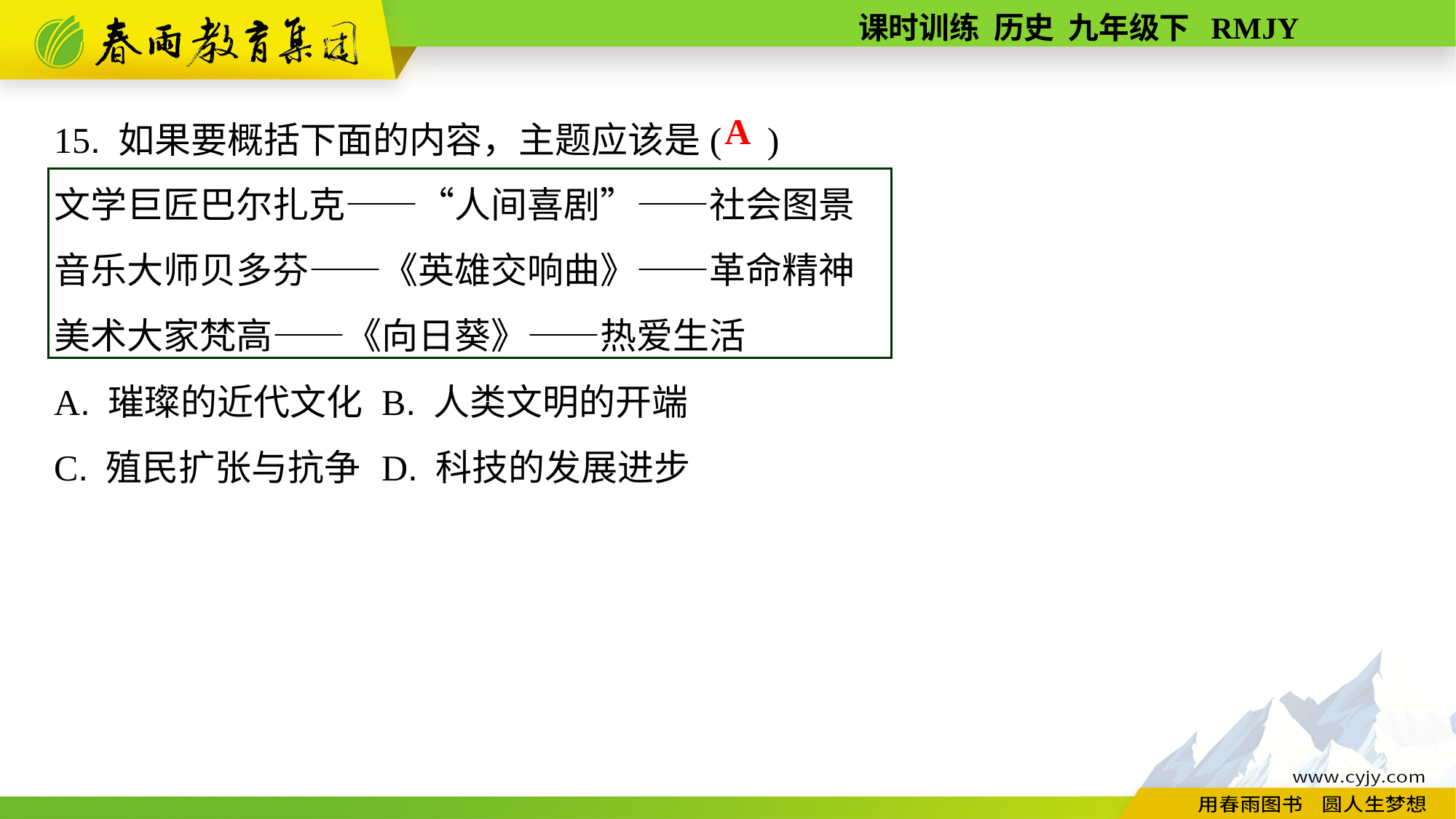

15. 如果要概括下面的内容，主题应该是(     )
文学巨匠巴尔扎克——“人间喜剧”——社会图景
音乐大师贝多芬——《英雄交响曲》——革命精神
美术大家梵高——《向日葵》——热爱生活
A. 璀璨的近代文化	B. 人类文明的开端
C. 殖民扩张与抗争	D. 科技的发展进步
A